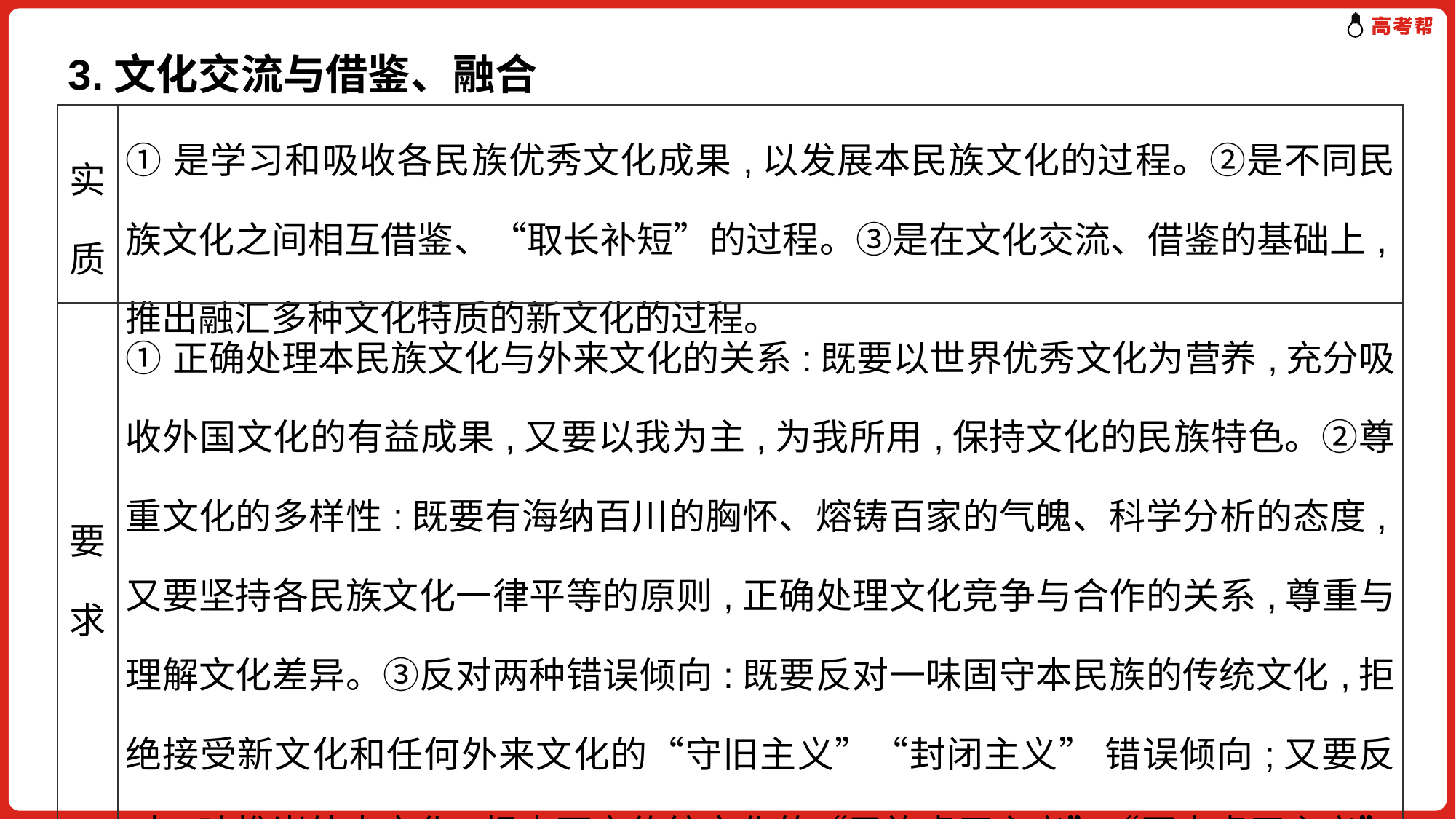

3.文化交流与借鉴、融合
| 实质 | ①是学习和吸收各民族优秀文化成果,以发展本民族文化的过程。②是不同民族文化之间相互借鉴、“取长补短”的过程。③是在文化交流、借鉴的基础上,推出融汇多种文化特质的新文化的过程。 |
| --- | --- |
| 要求 | ①正确处理本民族文化与外来文化的关系:既要以世界优秀文化为营养,充分吸收外国文化的有益成果,又要以我为主,为我所用,保持文化的民族特色。②尊重文化的多样性:既要有海纳百川的胸怀、熔铸百家的气魄、科学分析的态度,又要坚持各民族文化一律平等的原则,正确处理文化竞争与合作的关系,尊重与理解文化差异。③反对两种错误倾向:既要反对一味固守本民族的传统文化,拒绝接受新文化和任何外来文化的“守旧主义”“封闭主义” 错误倾向;又要反对一味推崇外来文化,根本否定传统文化的“民族虚无主义”“历史虚无主义”错误倾向。 |